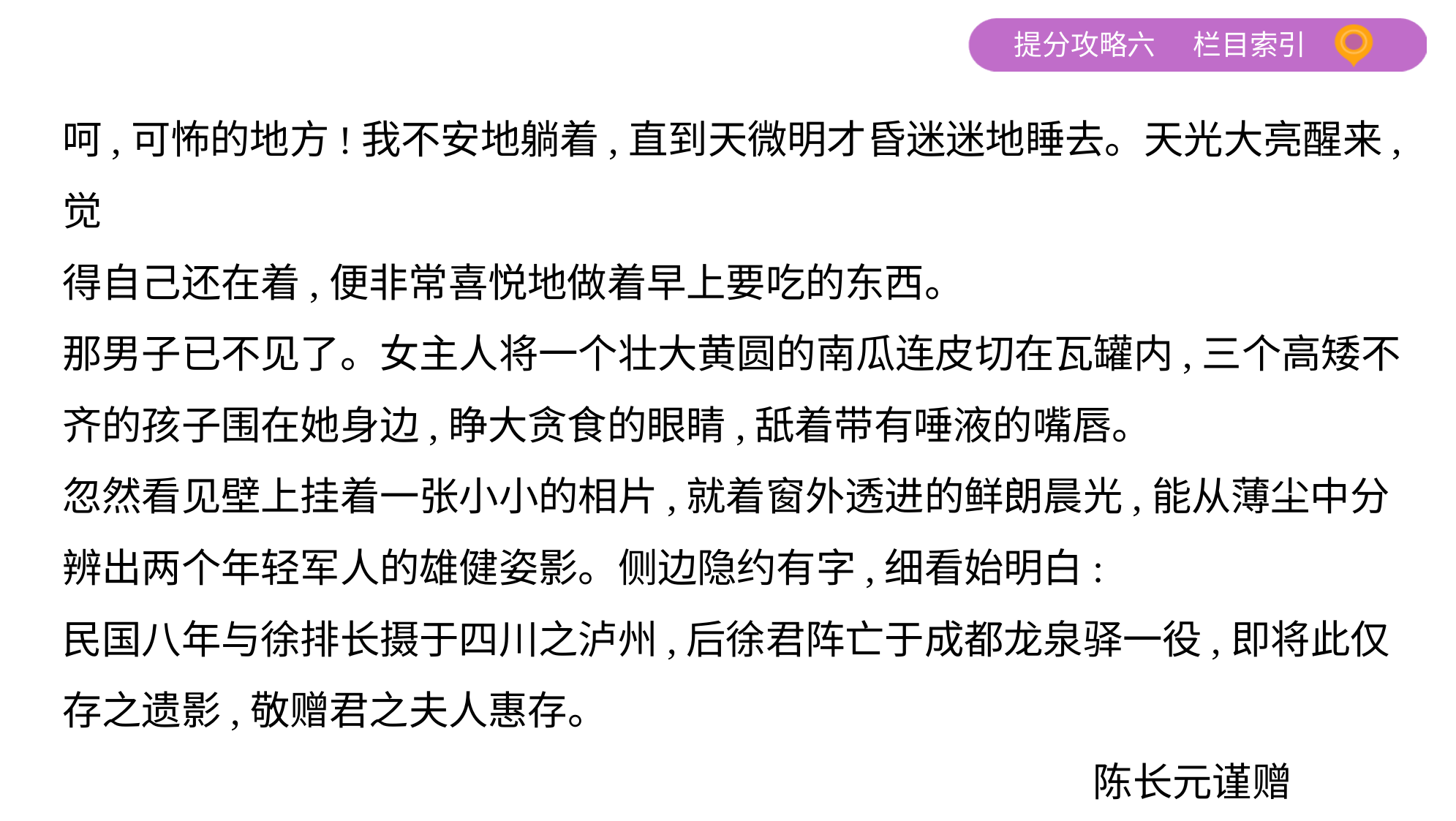

呵,可怖的地方!我不安地躺着,直到天微明才昏迷迷地睡去。天光大亮醒来,觉
得自己还在着,便非常喜悦地做着早上要吃的东西。
那男子已不见了。女主人将一个壮大黄圆的南瓜连皮切在瓦罐内,三个高矮不齐的孩子围在她身边,睁大贪食的眼睛,舐着带有唾液的嘴唇。
忽然看见壁上挂着一张小小的相片,就着窗外透进的鲜朗晨光,能从薄尘中分辨出两个年轻军人的雄健姿影。侧边隐约有字,细看始明白:
民国八年与徐排长摄于四川之泸州,后徐君阵亡于成都龙泉驿一役,即将此仅存之遗影,敬赠君之夫人惠存。
                                                                                                                  陈长元谨赠